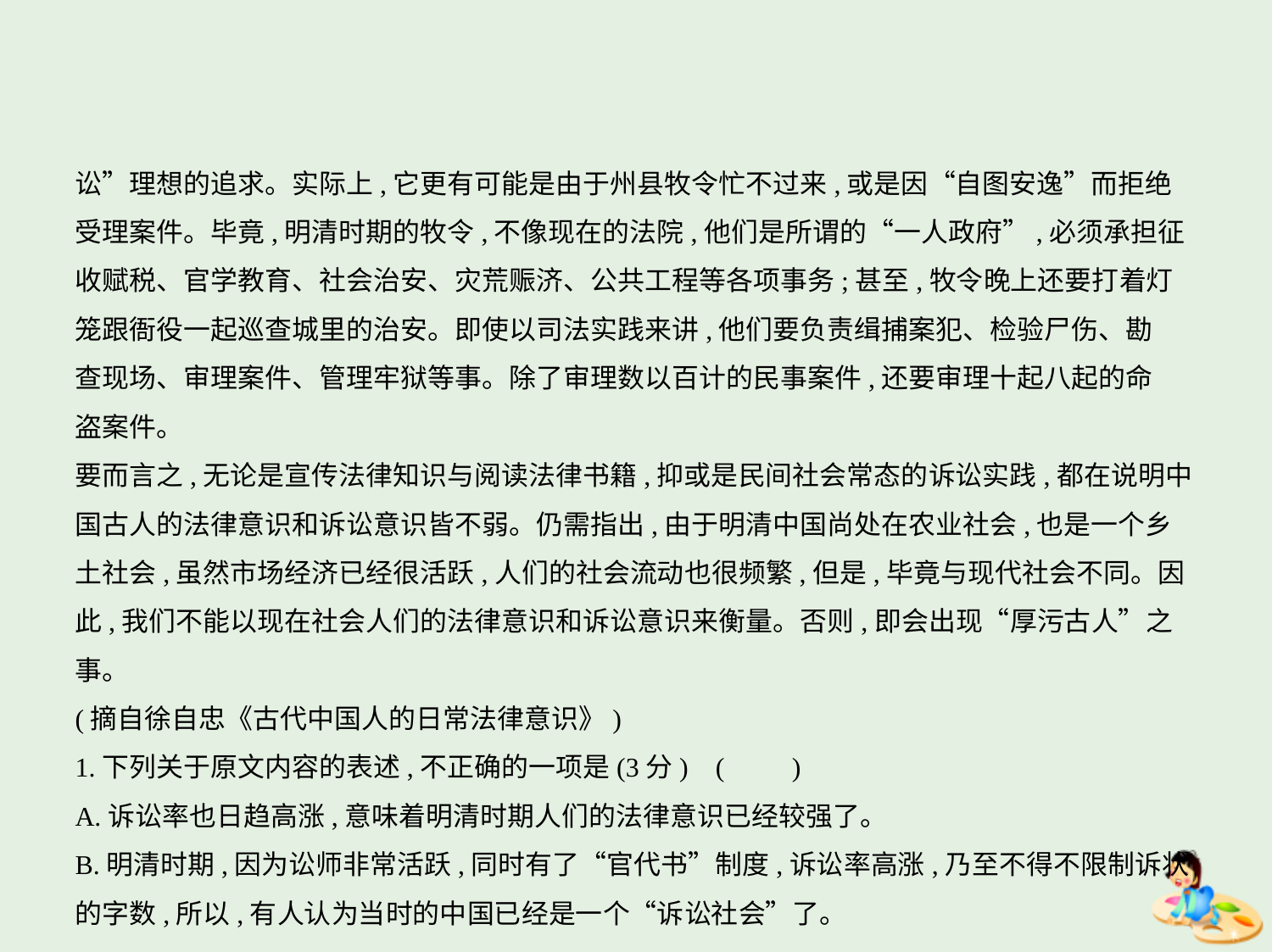

讼”理想的追求。实际上,它更有可能是由于州县牧令忙不过来,或是因“自图安逸”而拒绝
受理案件。毕竟,明清时期的牧令,不像现在的法院,他们是所谓的“一人政府”,必须承担征
收赋税、官学教育、社会治安、灾荒赈济、公共工程等各项事务;甚至,牧令晚上还要打着灯
笼跟衙役一起巡查城里的治安。即使以司法实践来讲,他们要负责缉捕案犯、检验尸伤、勘
查现场、审理案件、管理牢狱等事。除了审理数以百计的民事案件,还要审理十起八起的命
盗案件。
要而言之,无论是宣传法律知识与阅读法律书籍,抑或是民间社会常态的诉讼实践,都在说明中
国古人的法律意识和诉讼意识皆不弱。仍需指出,由于明清中国尚处在农业社会,也是一个乡
土社会,虽然市场经济已经很活跃,人们的社会流动也很频繁,但是,毕竟与现代社会不同。因
此,我们不能以现在社会人们的法律意识和诉讼意识来衡量。否则,即会出现“厚污古人”之事。
(摘自徐自忠《古代中国人的日常法律意识》)
1.下列关于原文内容的表述,不正确的一项是(3分) (　　)
A.诉讼率也日趋高涨,意味着明清时期人们的法律意识已经较强了。
B.明清时期,因为讼师非常活跃,同时有了“官代书”制度,诉讼率高涨,乃至不得不限制诉状
的字数,所以,有人认为当时的中国已经是一个“诉讼社会”了。